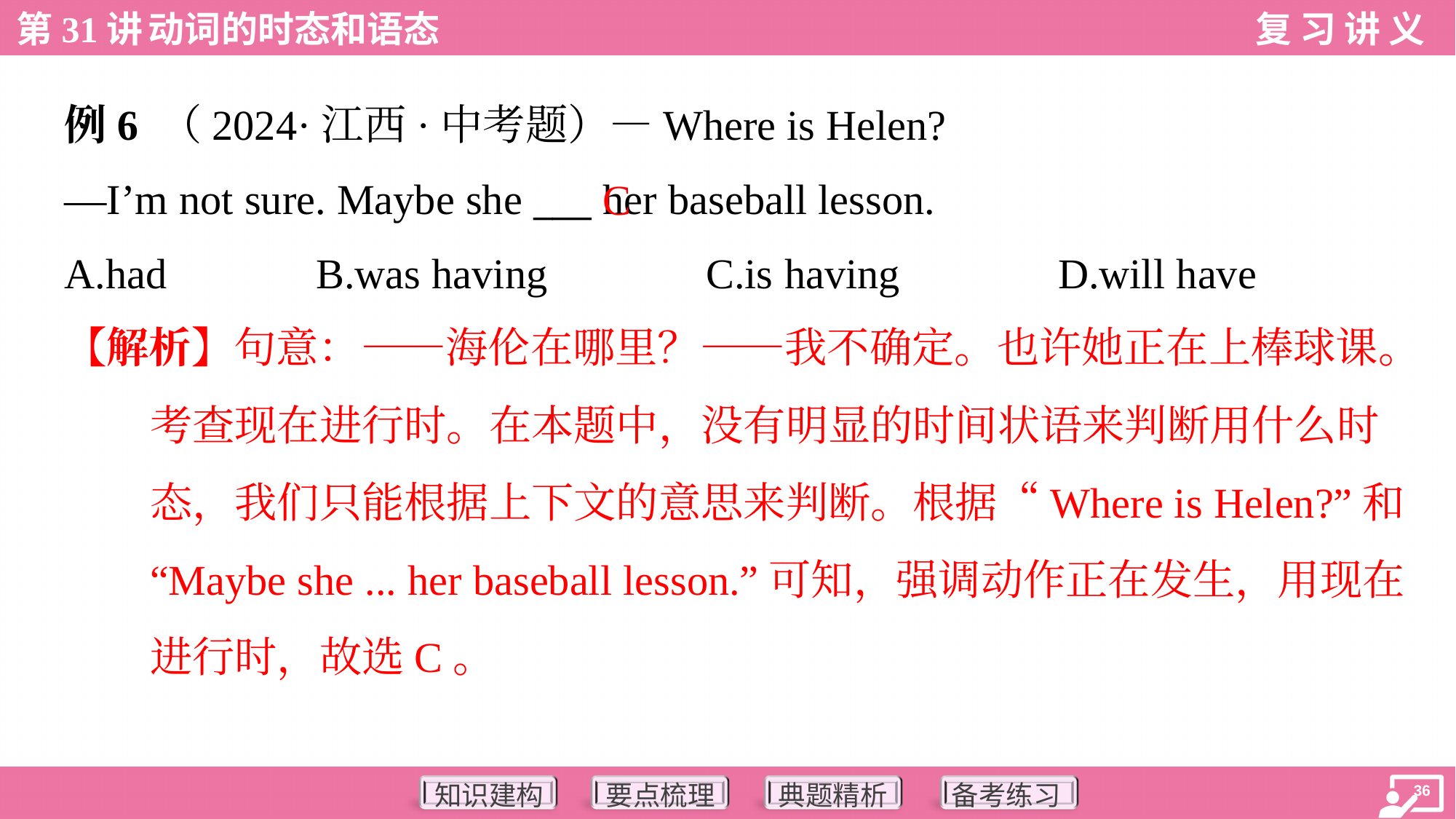

例6 （2024·江西·中考题）—Where is Helen?
—I’m not sure. Maybe she ___ her baseball lesson.
C
A.had	B.was having	C.is having	D.will have
【解析】句意：——海伦在哪里？——我不确定。也许她正在上棒球课。
考查现在进行时。在本题中，没有明显的时间状语来判断用什么时
态，我们只能根据上下文的意思来判断。根据“Where is Helen?”和
“Maybe she ... her baseball lesson.”可知，强调动作正在发生，用现在
进行时，故选C。